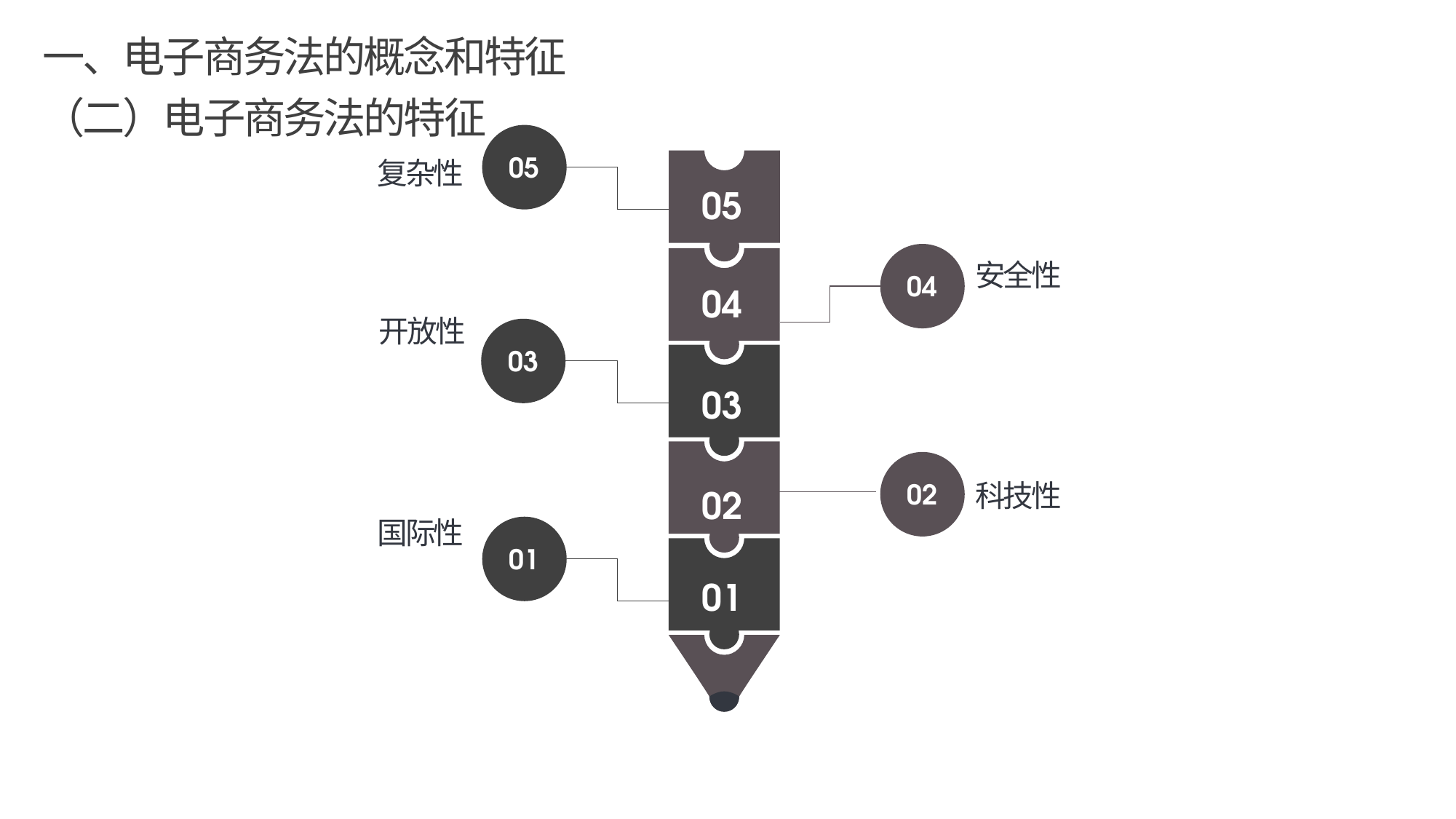

一、电子商务法的概念和特征
（二）电子商务法的特征
05
复杂性

05
安全性
04

04
开放性
03
03
02
科技性
02
 国际性
01
01